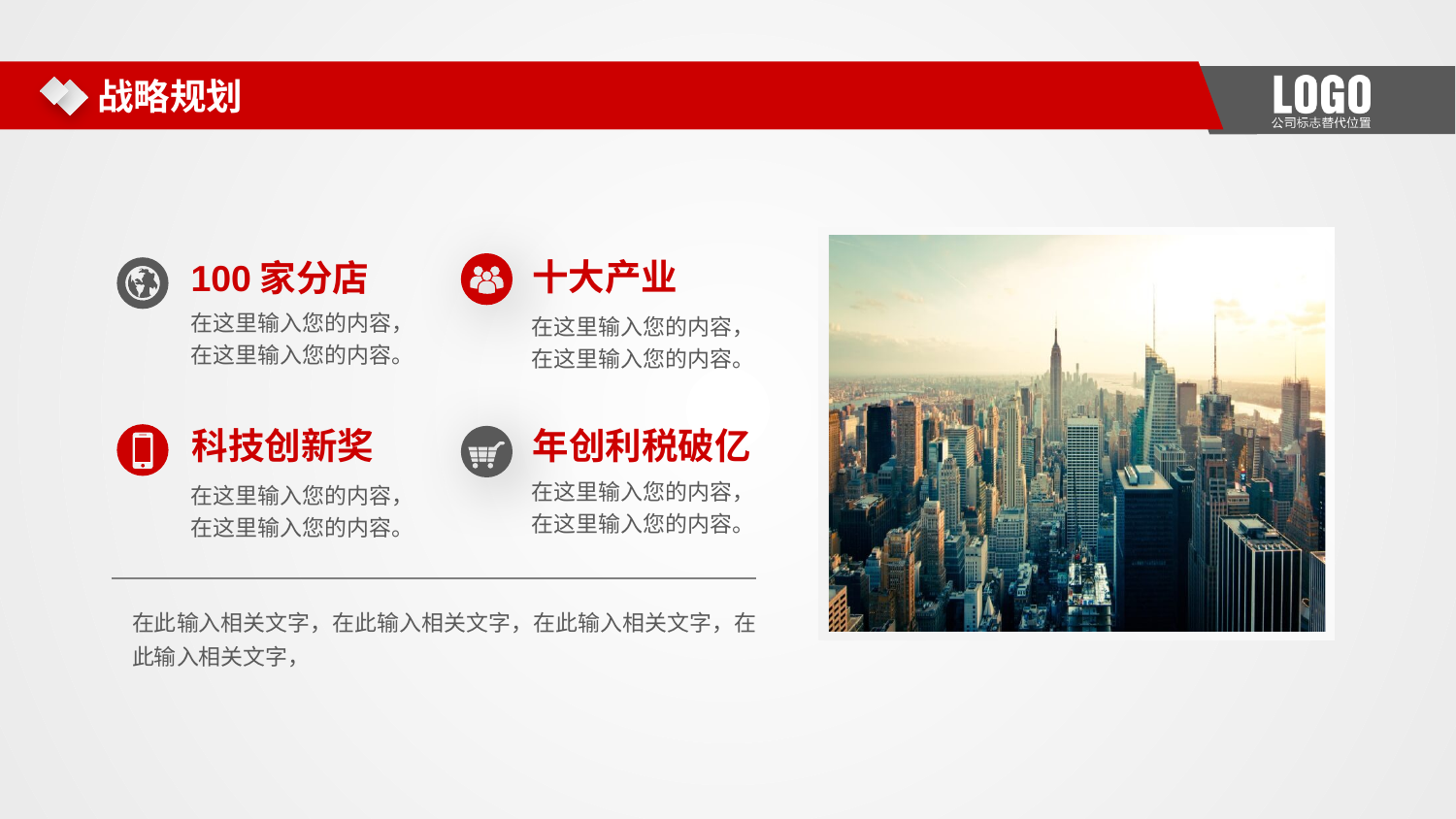

战略规划

十大产业
100家分店

在这里输入您的内容，在这里输入您的内容。
在这里输入您的内容，在这里输入您的内容。
年创利税破亿
科技创新奖

在这里输入您的内容，在这里输入您的内容。
在这里输入您的内容，在这里输入您的内容。
在此输入相关文字，在此输入相关文字，在此输入相关文字，在此输入相关文字，